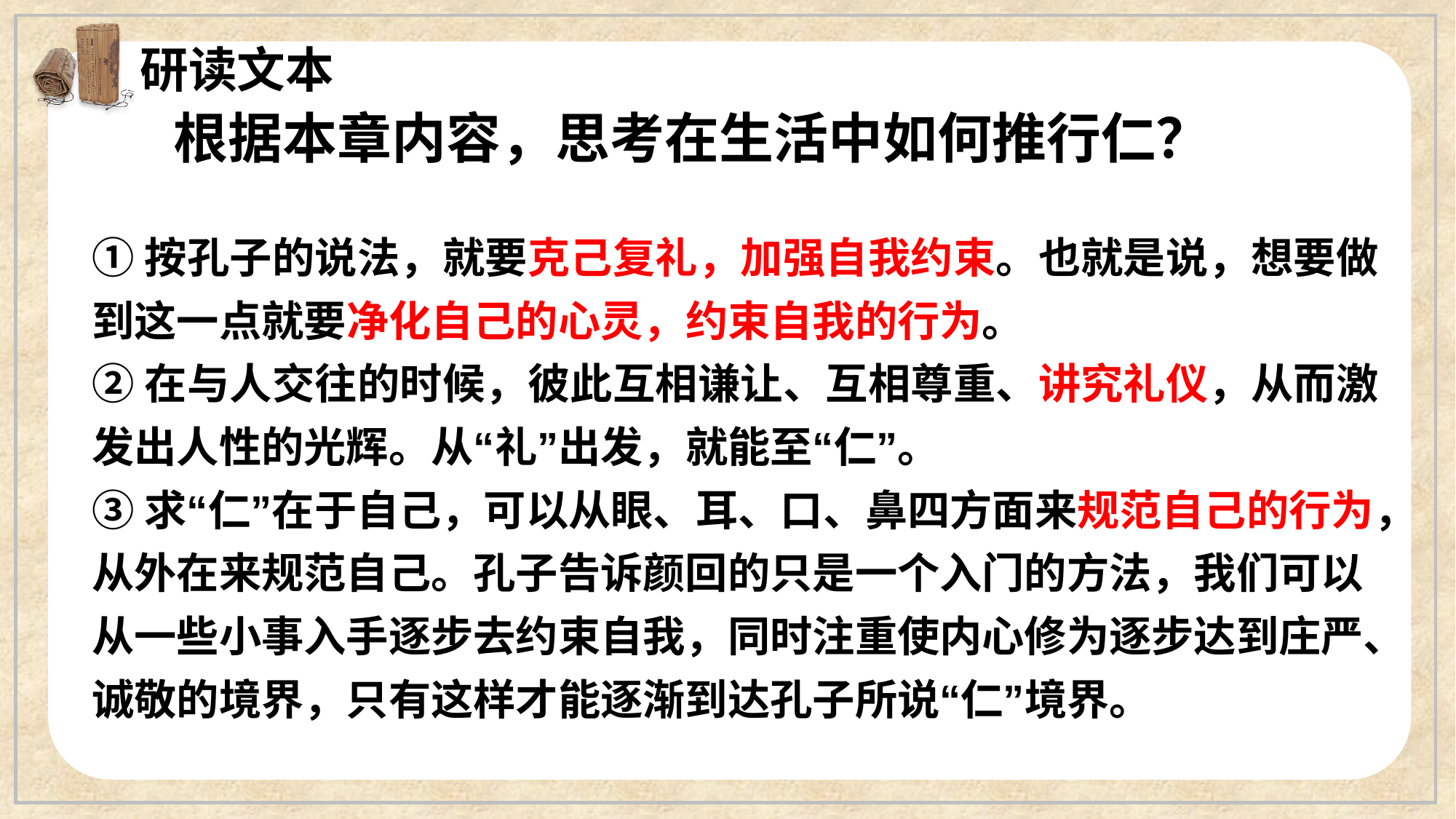

根据本章内容，思考在生活中如何推行仁？
①按孔子的说法，就要克己复礼，加强自我约束。也就是说，想要做到这一点就要净化自己的心灵，约束自我的行为。
②在与人交往的时候，彼此互相谦让、互相尊重、讲究礼仪，从而激发出人性的光辉。从“礼”出发，就能至“仁”。
③求“仁”在于自己，可以从眼、耳、口、鼻四方面来规范自己的行为，从外在来规范自己。孔子告诉颜回的只是一个入门的方法，我们可以从一些小事入手逐步去约束自我，同时注重使内心修为逐步达到庄严、诚敬的境界，只有这样才能逐渐到达孔子所说“仁”境界。